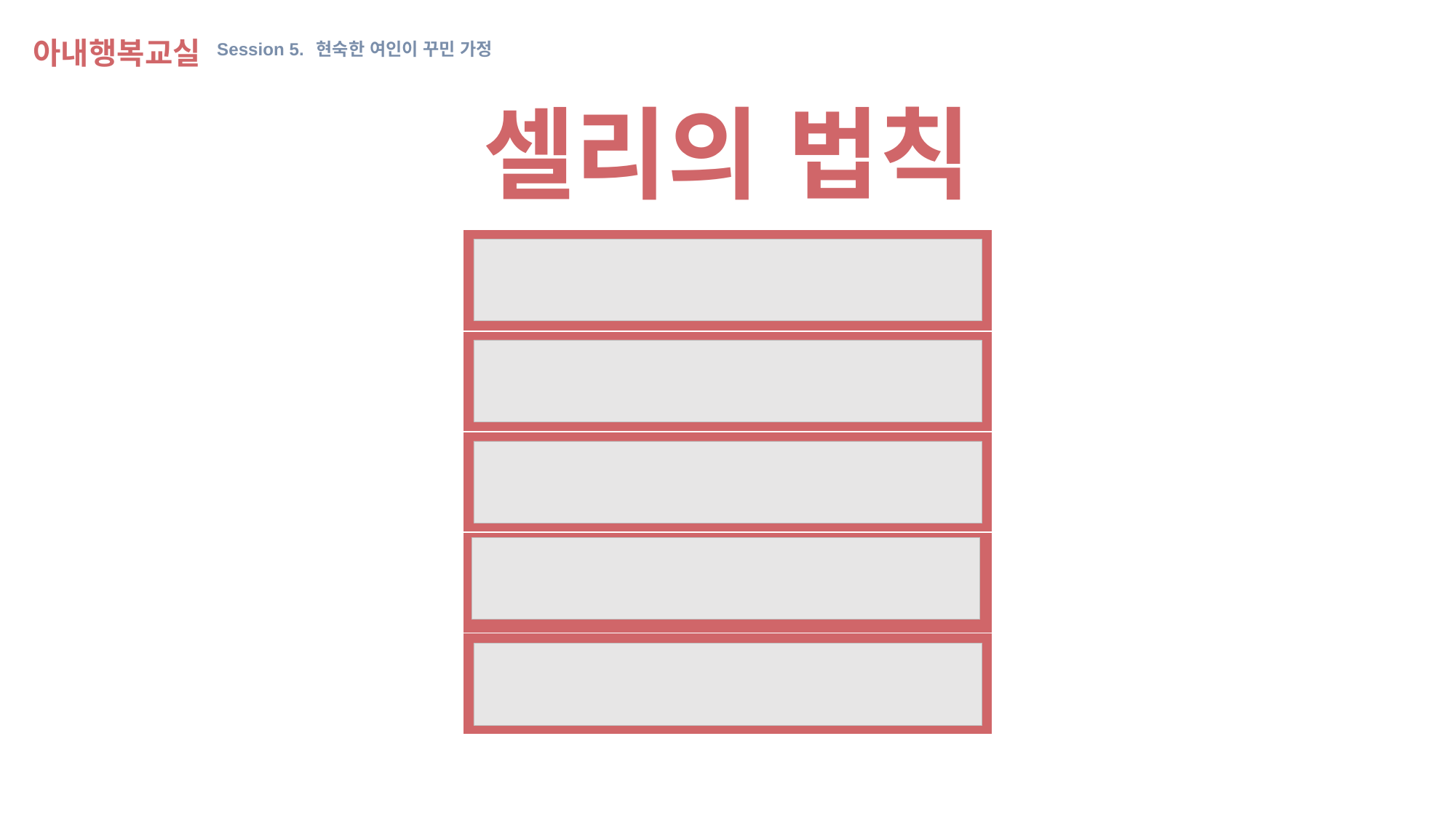

아내행복교실 Session 5. 현숙한 여인이 꾸민 가정

셀리의 법칙
| 만원 엘리베이터에서 나 다음 사람이 타면 중량 초과가 된다. |
| --- |
| 세탁하기 위해 남편 호주머니 뒤졌는데 비자금 나온다. |
| 내내 놀다 시험 전날 남의 노트 슬쩍 본 것이 모두 출제된다. |
| 어쩌다 결석하면 휴강이다. |
| 음식값 초과해 고민하는데 아는 사람이 돈 내고 간다. |